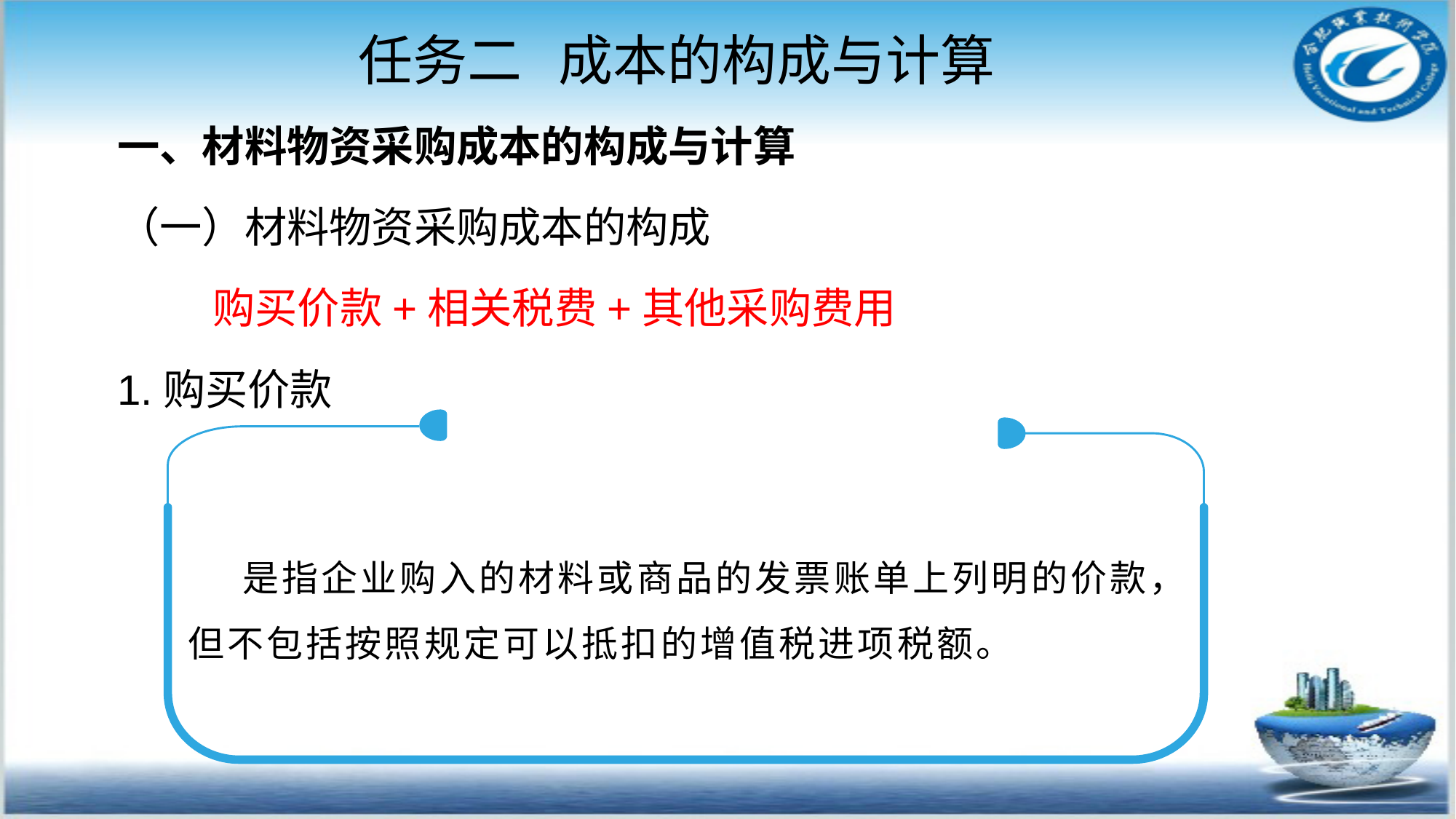

任务二   成本的构成与计算
一、材料物资采购成本的构成与计算
（一）材料物资采购成本的构成
         购买价款+相关税费+其他采购费用
1.购买价款

是指企业购入的材料或商品的发票账单上列明的价款，但不包括按照规定可以抵扣的增值税进项税额。